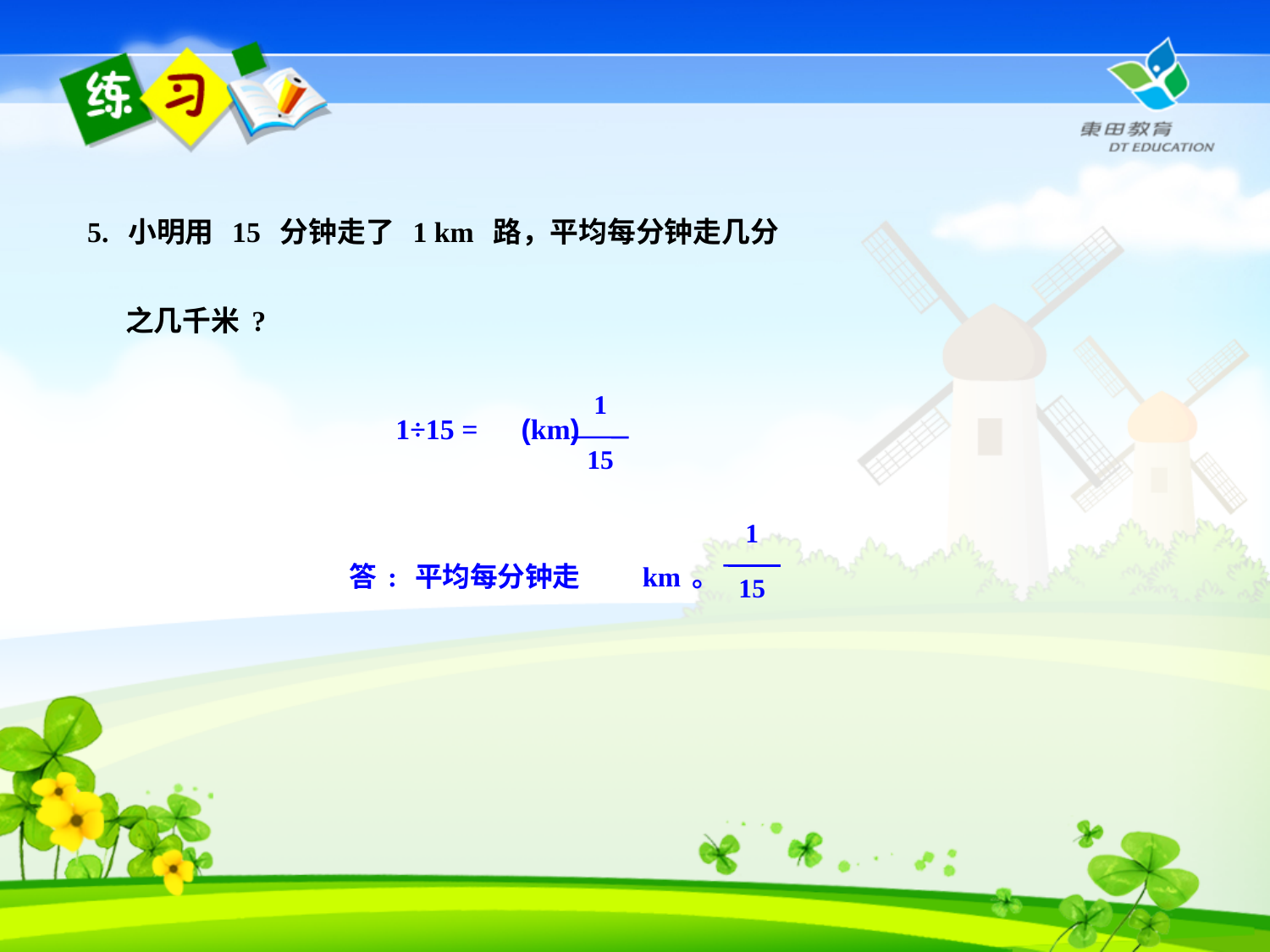

5. 小明用 15 分钟走了 1 km 路，平均每分钟走几分
    之几千米?
1
15

1÷15 =      (km)
答: 平均每分钟走        km。
1
15